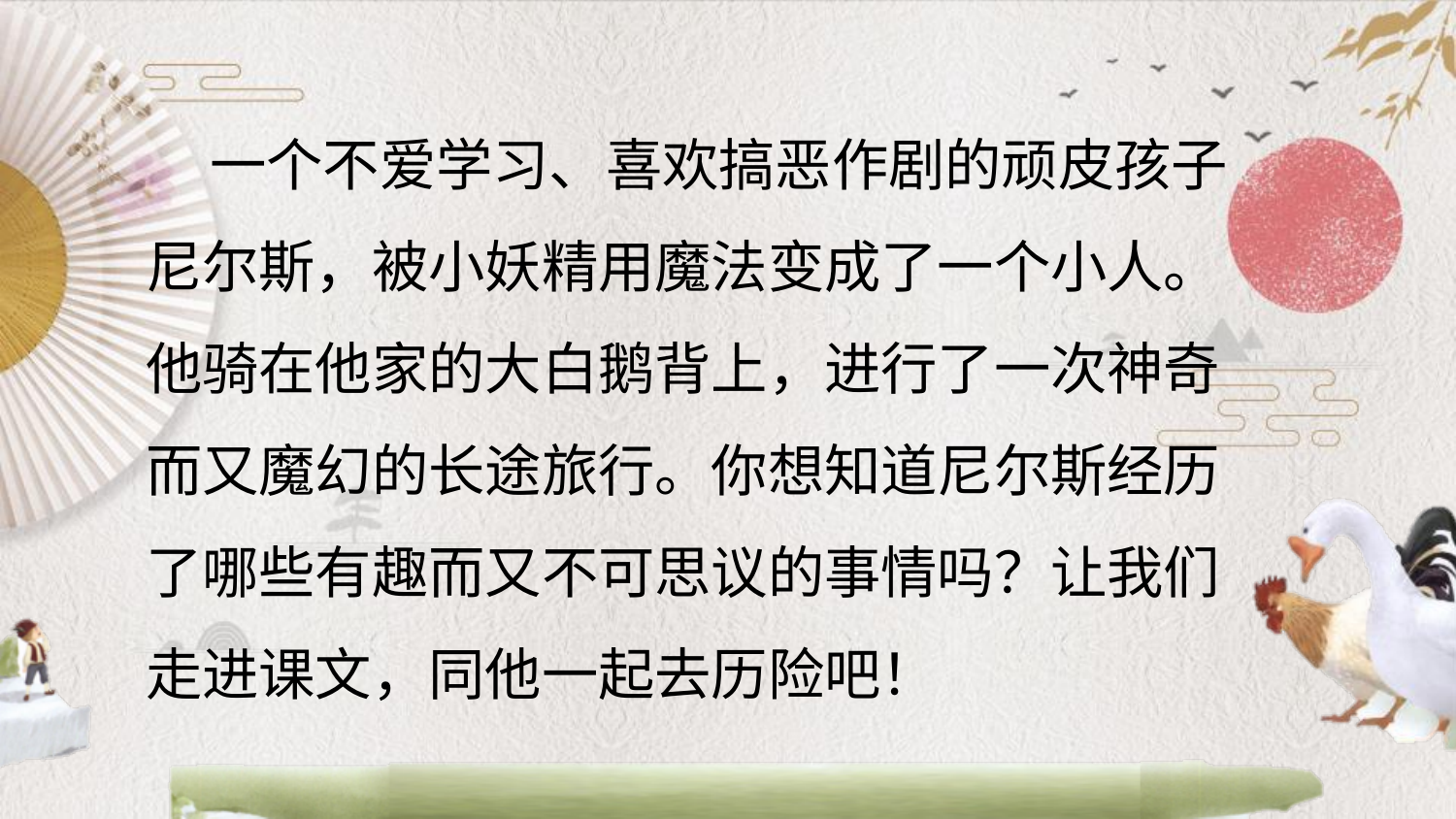

一个不爱学习、喜欢搞恶作剧的顽皮孩子尼尔斯，被小妖精用魔法变成了一个小人。他骑在他家的大白鹅背上，进行了一次神奇而又魔幻的长途旅行。你想知道尼尔斯经历了哪些有趣而又不可思议的事情吗？让我们走进课文，同他一起去历险吧！